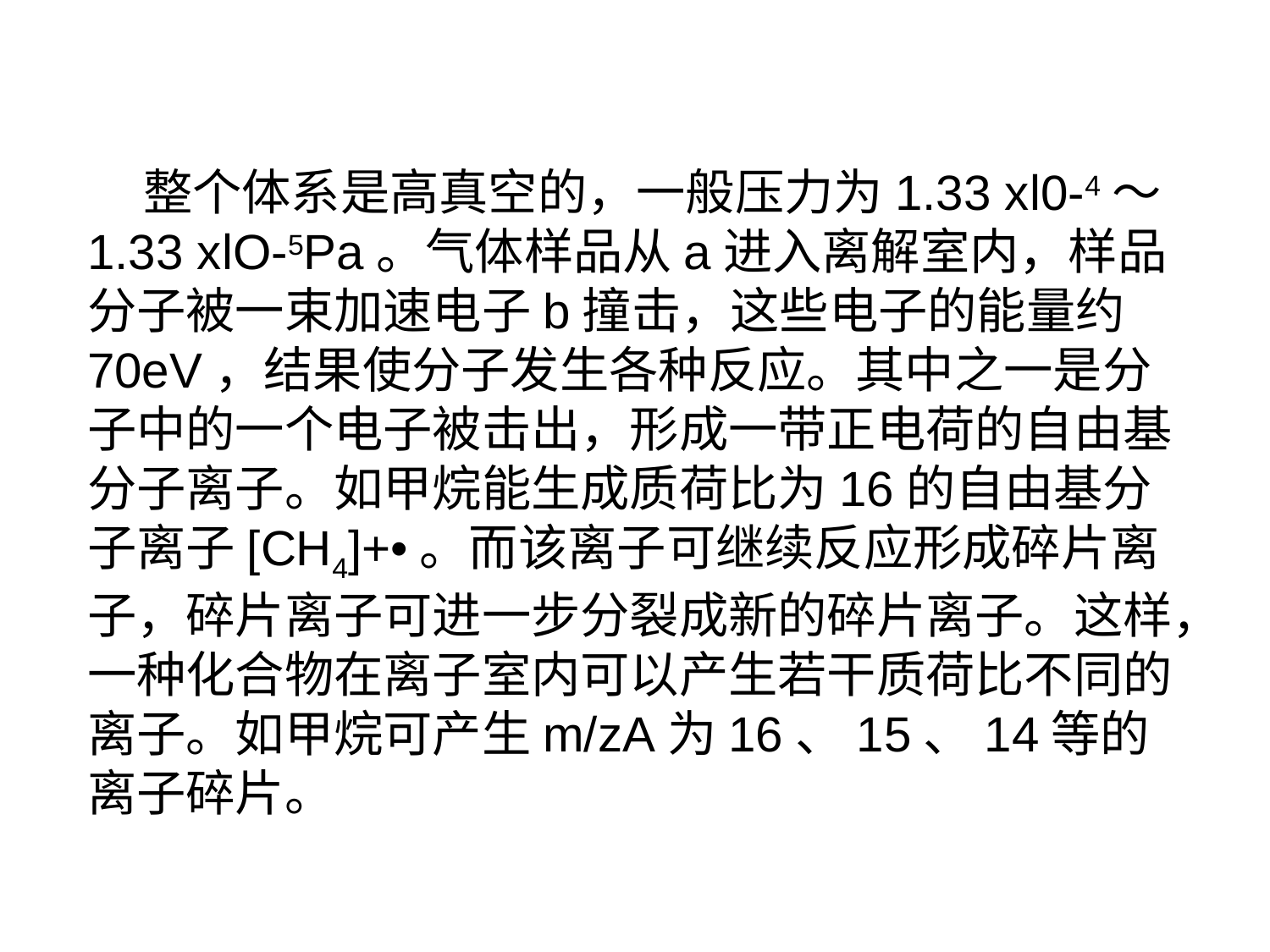

整个体系是高真空的，一般压力为1.33 xl0-4〜1.33 xlO-5Pa。气体样品从a进入离解室内，样品分子被一束加速电子b撞击，这些电子的能量约70eV，结果使分子发生各种反应。其中之一是分子中的一个电子被击出，形成一带正电荷的自由基分子离子。如甲烷能生成质荷比为16的自由基分子离子[CH4]+•。而该离子可继续反应形成碎片离子，碎片离子可进一步分裂成新的碎片离子。这样，一种化合物在离子室内可以产生若干质荷比不同的离子。如甲烷可产生m/zA为16、15、14等的离子碎片。